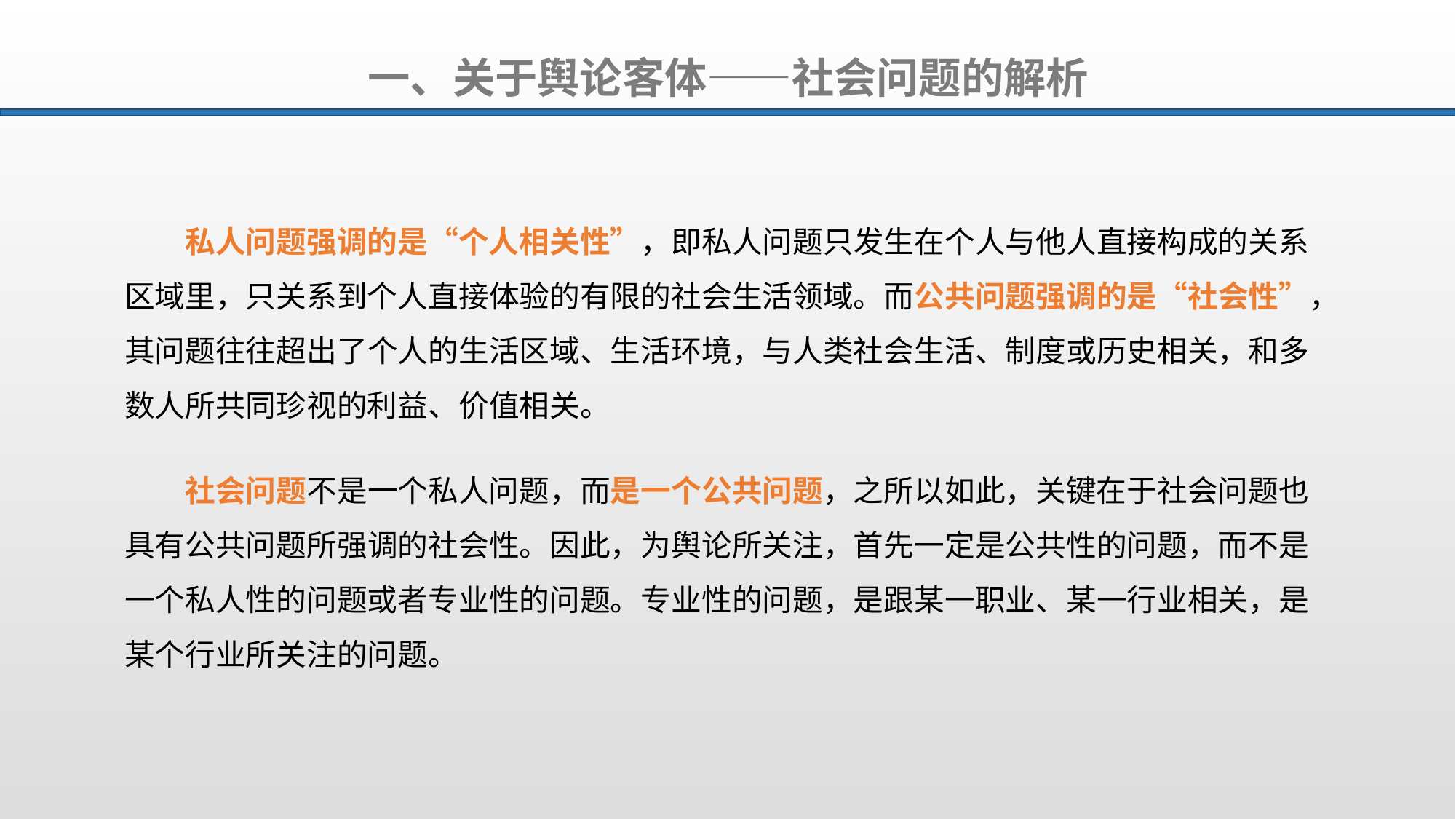

一、关于舆论客体——社会问题的解析

私人问题强调的是“个人相关性”，即私人问题只发生在个人与他人直接构成的关系区域里，只关系到个人直接体验的有限的社会生活领域。而公共问题强调的是“社会性”，其问题往往超出了个人的生活区域、生活环境，与人类社会生活、制度或历史相关，和多数人所共同珍视的利益、价值相关。
社会问题不是一个私人问题，而是一个公共问题，之所以如此，关键在于社会问题也具有公共问题所强调的社会性。因此，为舆论所关注，首先一定是公共性的问题，而不是一个私人性的问题或者专业性的问题。专业性的问题，是跟某一职业、某一行业相关，是某个行业所关注的问题。